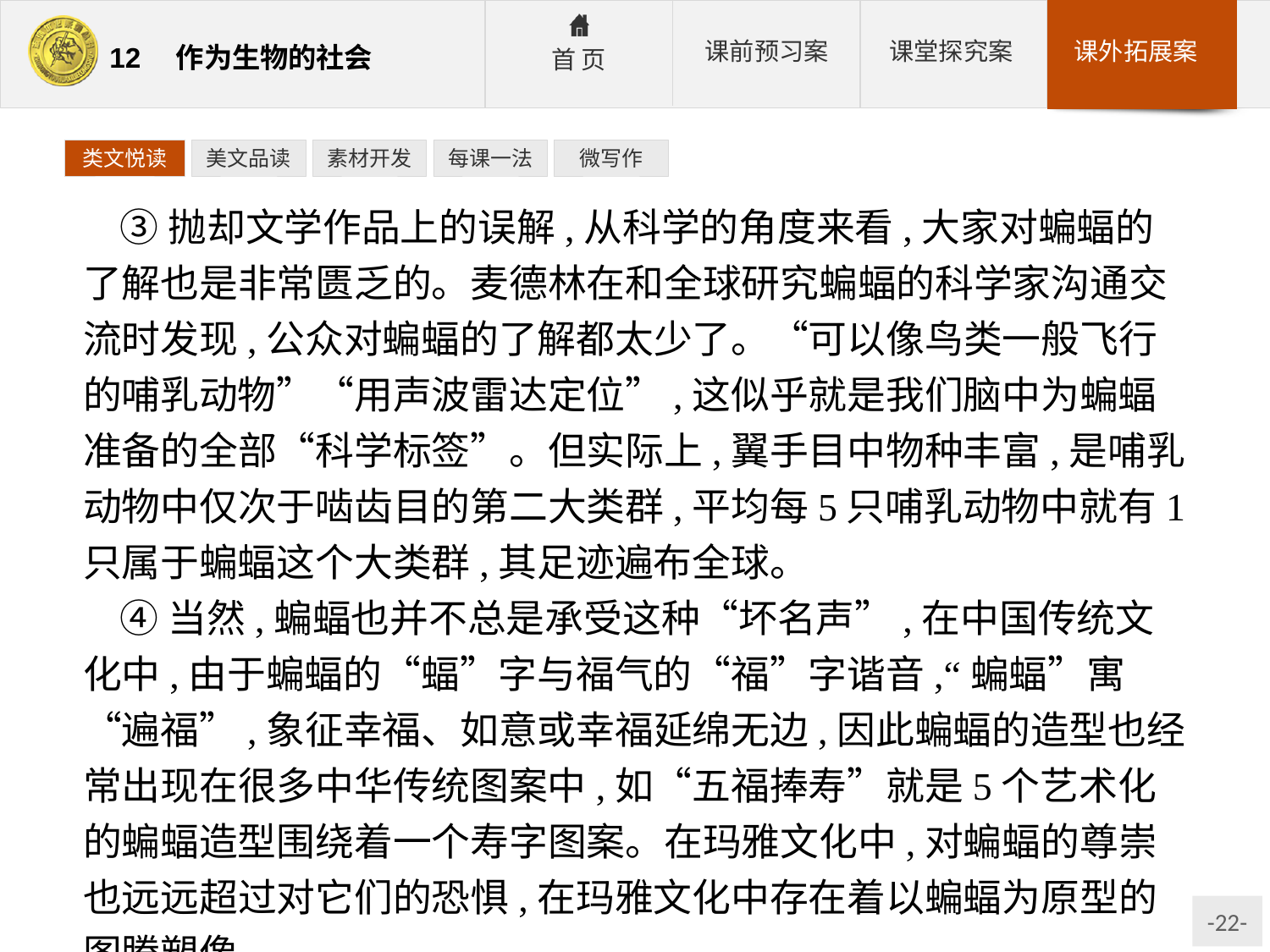

类文悦读
美文品读
素材开发
每课一法
微写作
③抛却文学作品上的误解,从科学的角度来看,大家对蝙蝠的了解也是非常匮乏的。麦德林在和全球研究蝙蝠的科学家沟通交流时发现,公众对蝙蝠的了解都太少了。“可以像鸟类一般飞行的哺乳动物”“用声波雷达定位”,这似乎就是我们脑中为蝙蝠准备的全部“科学标签”。但实际上,翼手目中物种丰富,是哺乳动物中仅次于啮齿目的第二大类群,平均每5只哺乳动物中就有1只属于蝙蝠这个大类群,其足迹遍布全球。
④当然,蝙蝠也并不总是承受这种“坏名声”,在中国传统文化中,由于蝙蝠的“蝠”字与福气的“福”字谐音,“蝙蝠”寓“遍福”,象征幸福、如意或幸福延绵无边,因此蝙蝠的造型也经常出现在很多中华传统图案中,如“五福捧寿”就是5个艺术化的蝙蝠造型围绕着一个寿字图案。在玛雅文化中,对蝙蝠的尊崇也远远超过对它们的恐惧,在玛雅文化中存在着以蝙蝠为原型的图腾塑像。